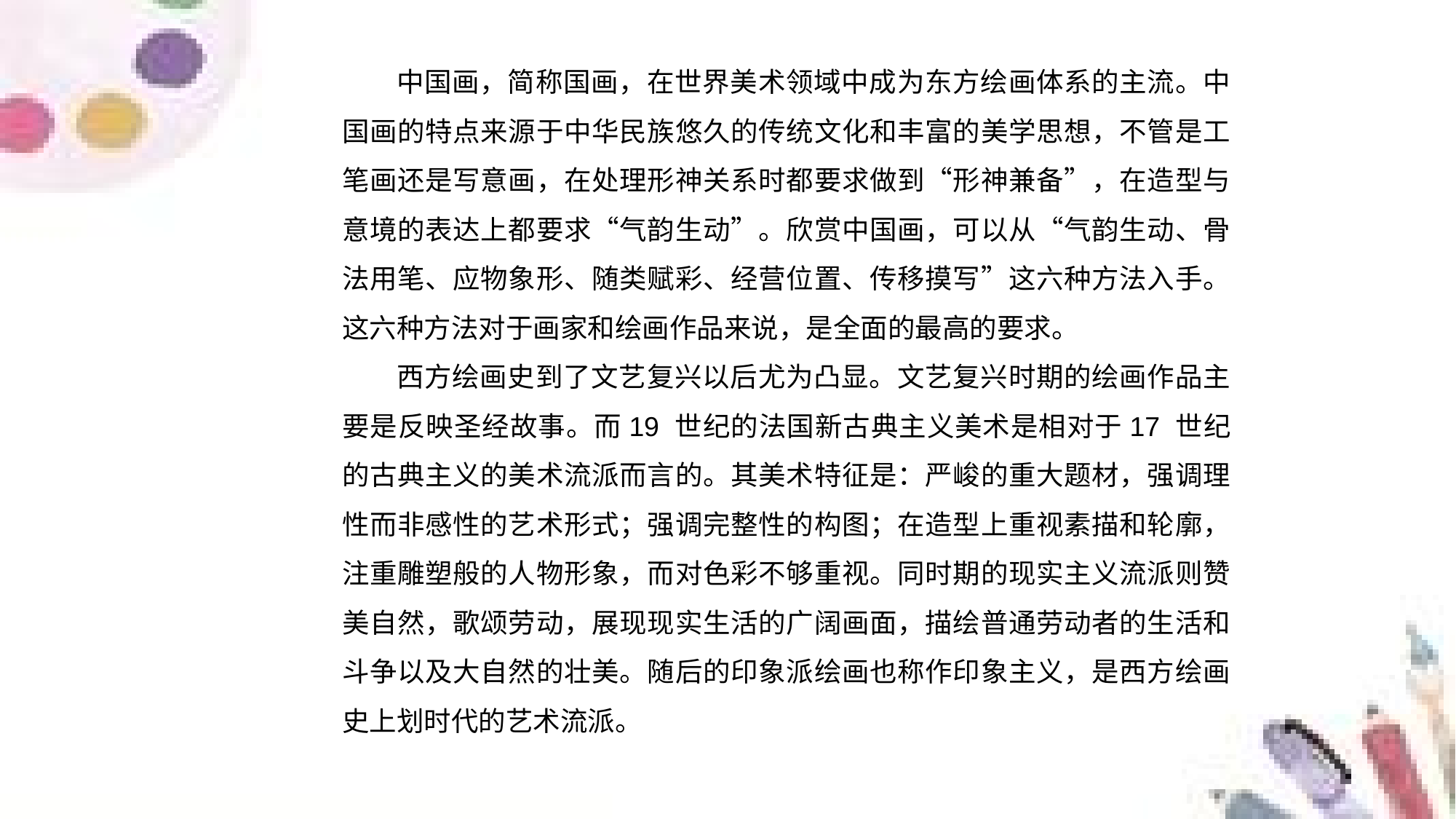

中国画，简称国画，在世界美术领域中成为东方绘画体系的主流。中国画的特点来源于中华民族悠久的传统文化和丰富的美学思想，不管是工笔画还是写意画，在处理形神关系时都要求做到“形神兼备”，在造型与意境的表达上都要求“气韵生动”。欣赏中国画，可以从“气韵生动、骨法用笔、应物象形、随类赋彩、经营位置、传移摸写”这六种方法入手。这六种方法对于画家和绘画作品来说，是全面的最高的要求。
西方绘画史到了文艺复兴以后尤为凸显。文艺复兴时期的绘画作品主要是反映圣经故事。而19 世纪的法国新古典主义美术是相对于17 世纪的古典主义的美术流派而言的。其美术特征是：严峻的重大题材，强调理性而非感性的艺术形式；强调完整性的构图；在造型上重视素描和轮廓，注重雕塑般的人物形象，而对色彩不够重视。同时期的现实主义流派则赞美自然，歌颂劳动，展现现实生活的广阔画面，描绘普通劳动者的生活和斗争以及大自然的壮美。随后的印象派绘画也称作印象主义，是西方绘画史上划时代的艺术流派。
6